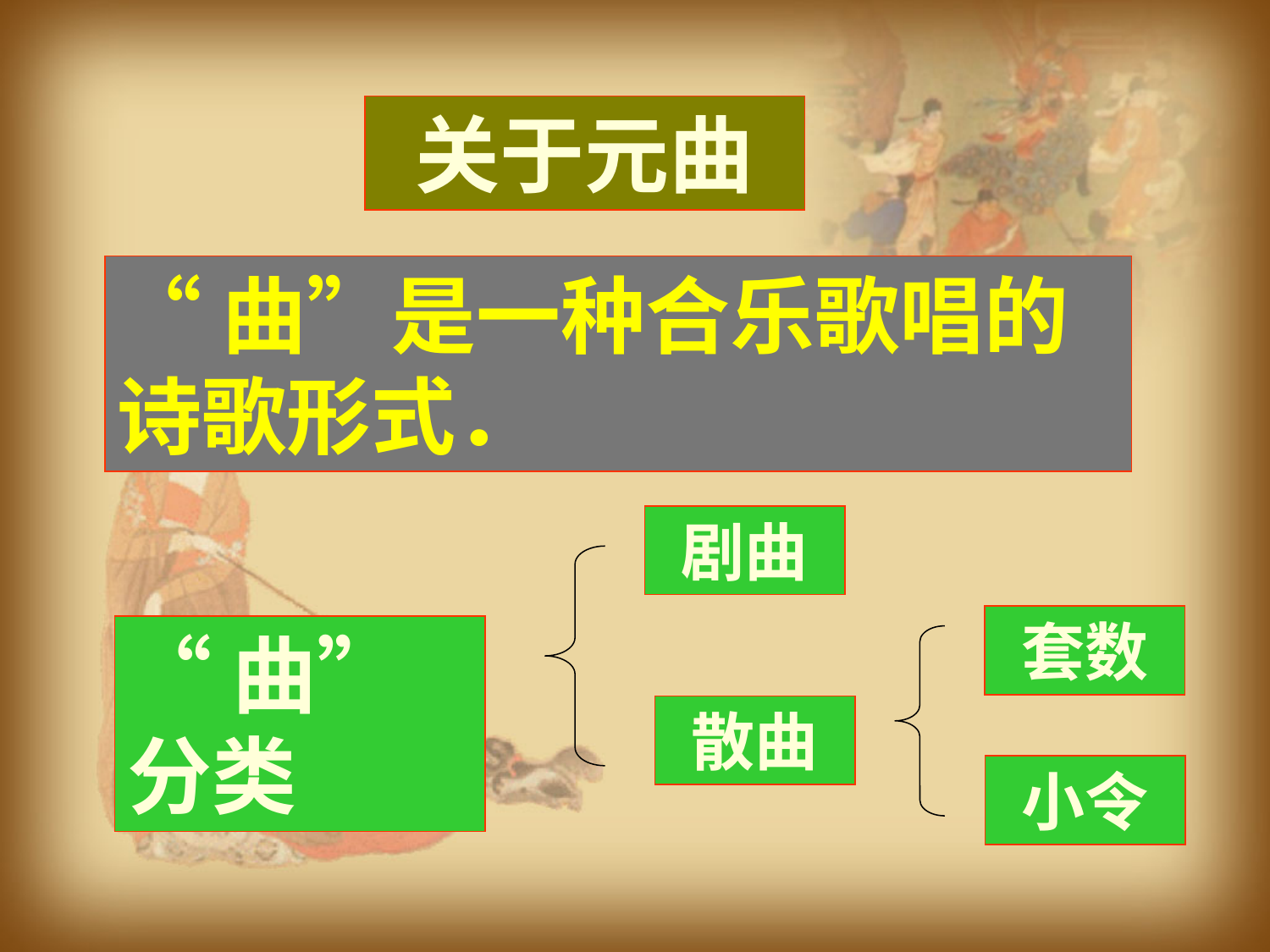

关于元曲
“曲”是一种合乐歌唱的诗歌形式．
剧曲

套数
“曲”分类

散曲
小令